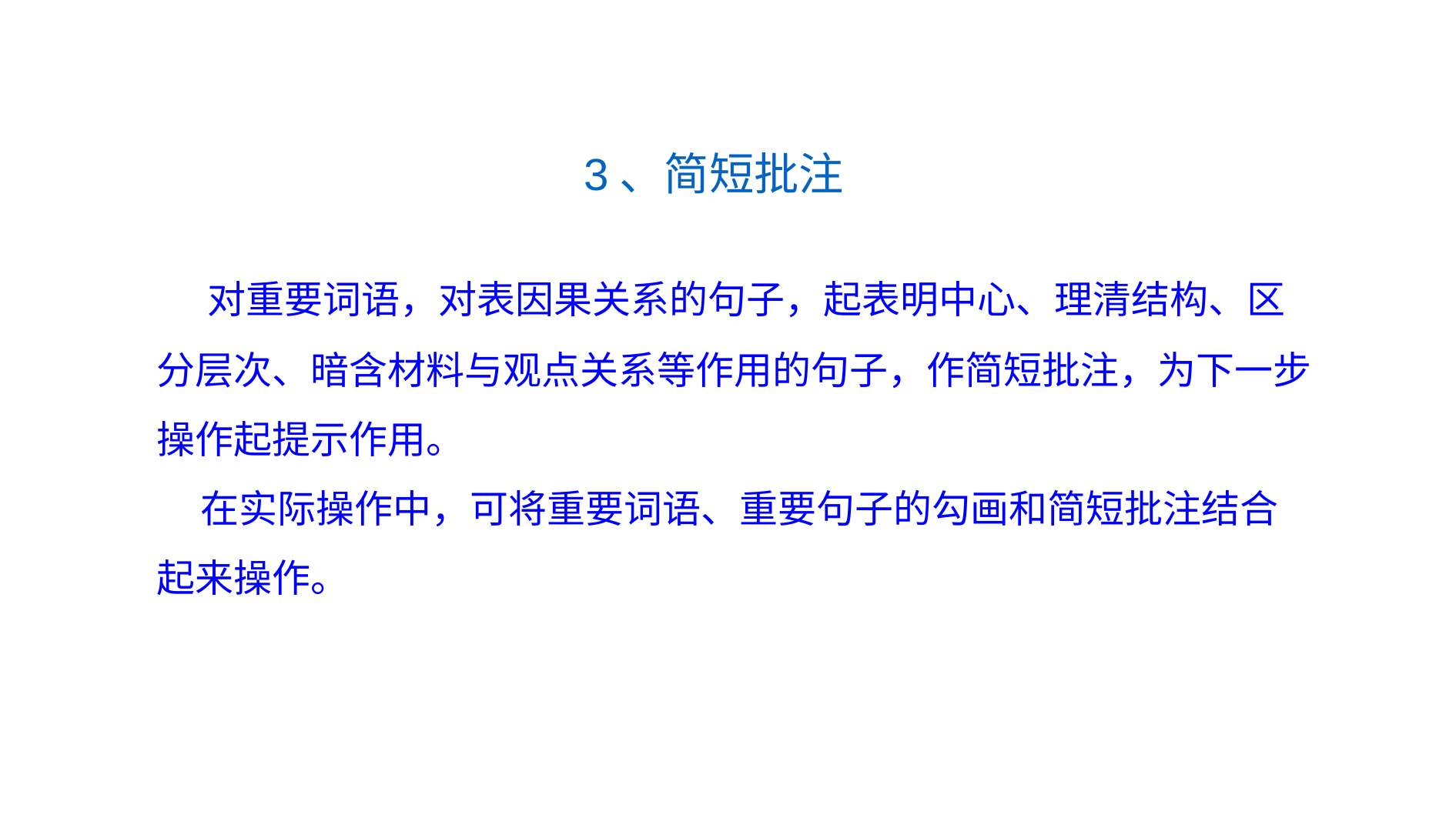

3、简短批注
    对重要词语，对表因果关系的句子，起表明中心、理清结构、区分层次、暗含材料与观点关系等作用的句子，作简短批注，为下一步操作起提示作用。
    在实际操作中，可将重要词语、重要句子的勾画和简短批注结合起来操作。